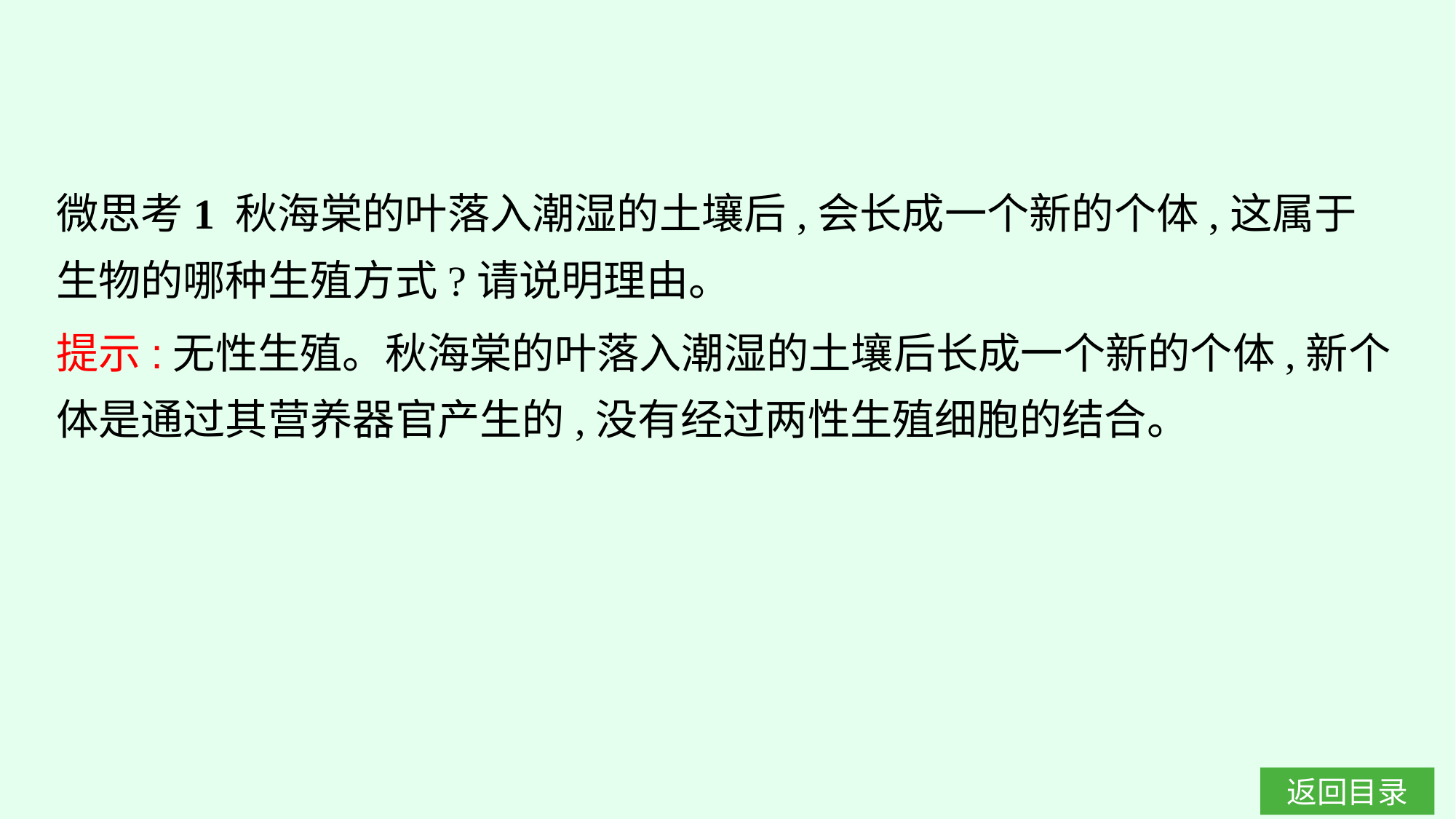

微思考1 秋海棠的叶落入潮湿的土壤后,会长成一个新的个体,这属于生物的哪种生殖方式?请说明理由。
提示:无性生殖。秋海棠的叶落入潮湿的土壤后长成一个新的个体,新个体是通过其营养器官产生的,没有经过两性生殖细胞的结合。